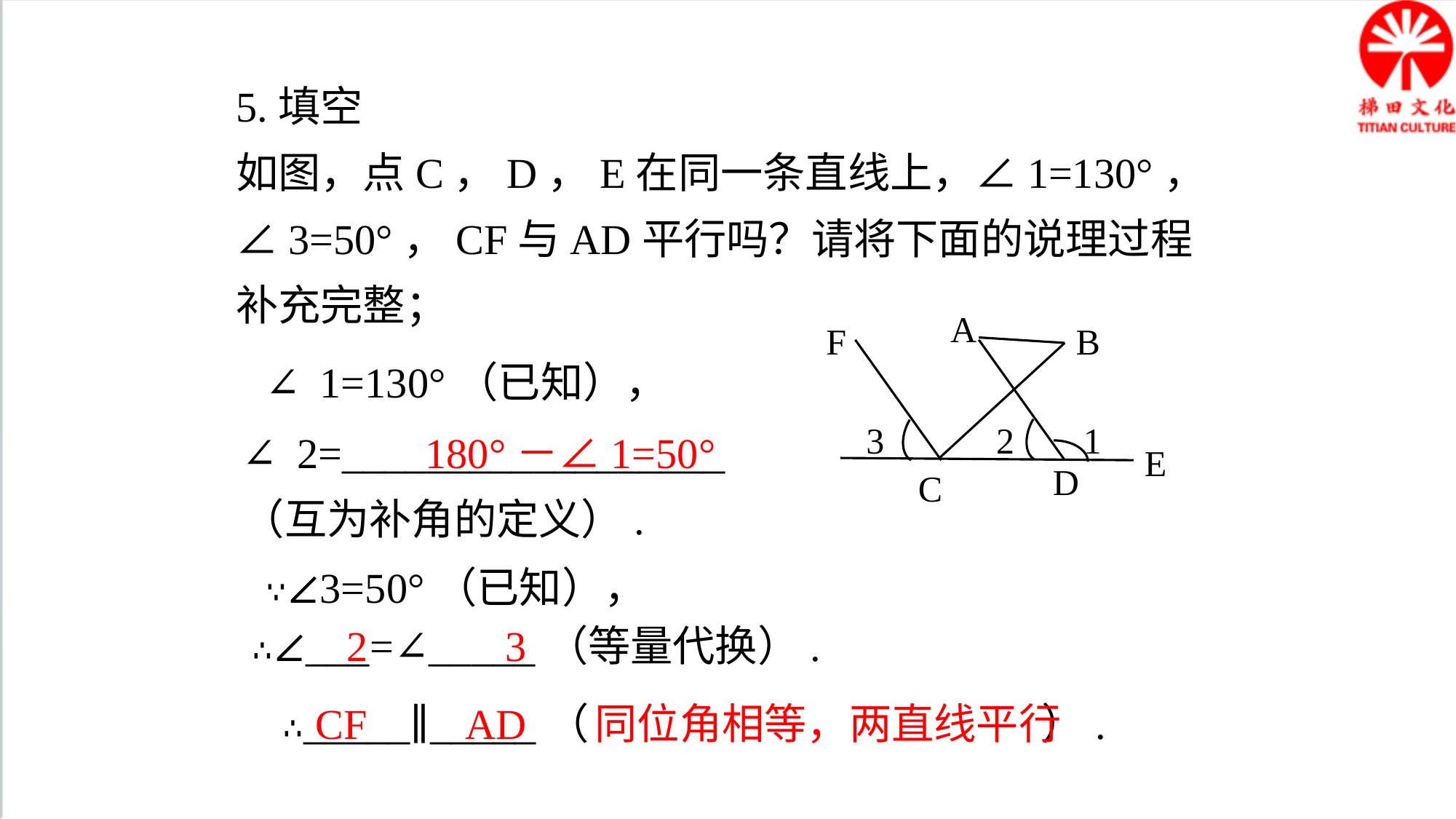

5.填空
如图，点C，D，E在同一条直线上，∠1=130°，∠3=50°，CF与AD平行吗？请将下面的说理过程补充完整；
A
F
B
∵∠1=130°（已知），

∴∠2=__________________
（互为补角的定义）.
180°－∠1=50°
3
1
2
E
D
C
∵∠3=50°（已知），
∴∠___=∠_____（等量代换）.
2
3
∴_____∥_____（                                                ）.
CF
AD
同位角相等，两直线平行